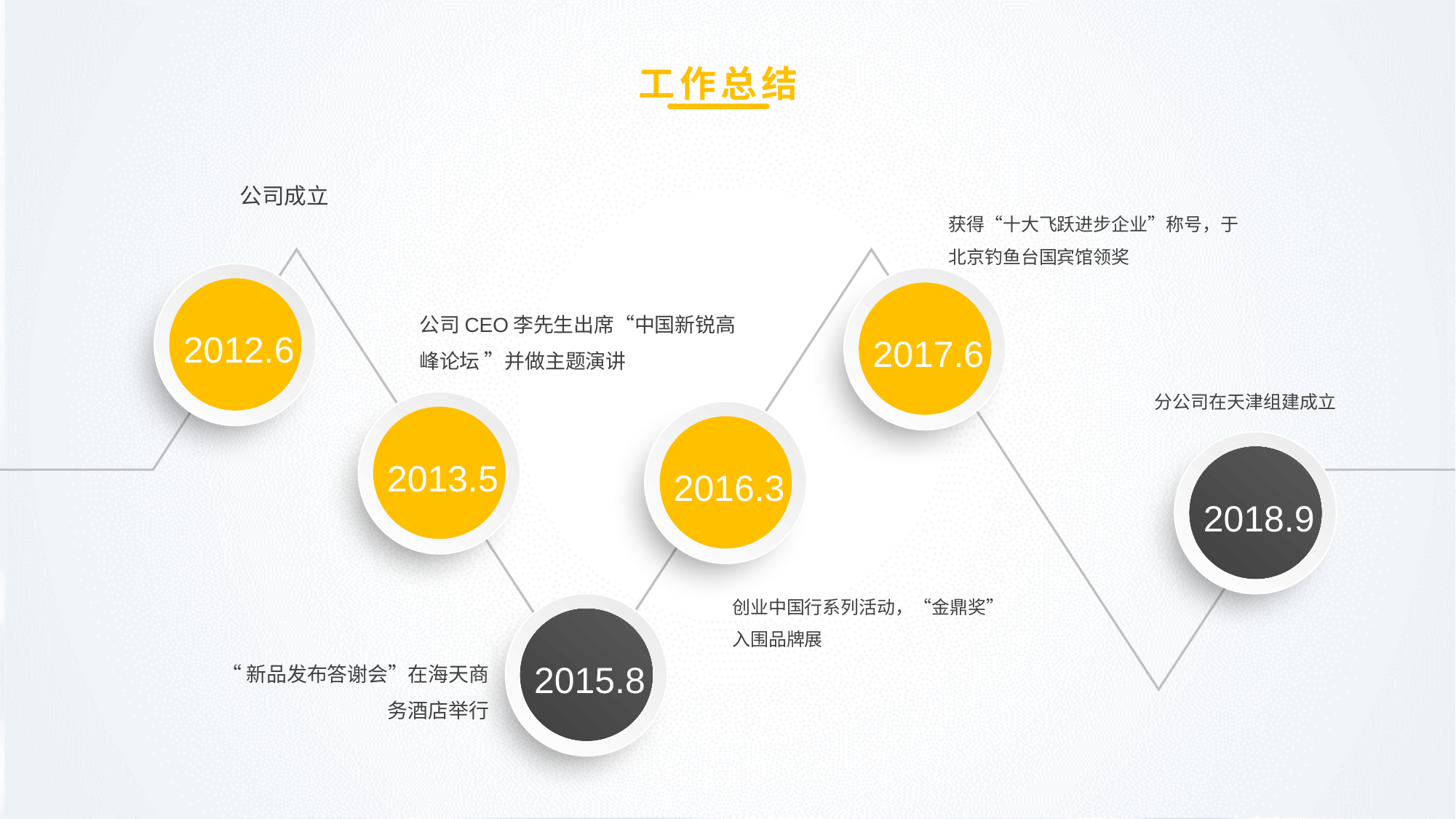

工作总结

公司成立
获得“十大飞跃进步企业”称号，于北京钓鱼台国宾馆领奖

2012.6

2017.6
公司CEO李先生出席“中国新锐高峰论坛 ”并做主题演讲
分公司在天津组建成立

2013.5

2016.3

2018.9
创业中国行系列活动，“金鼎奖”入围品牌展

2015.8
“新品发布答谢会”在海天商务酒店举行